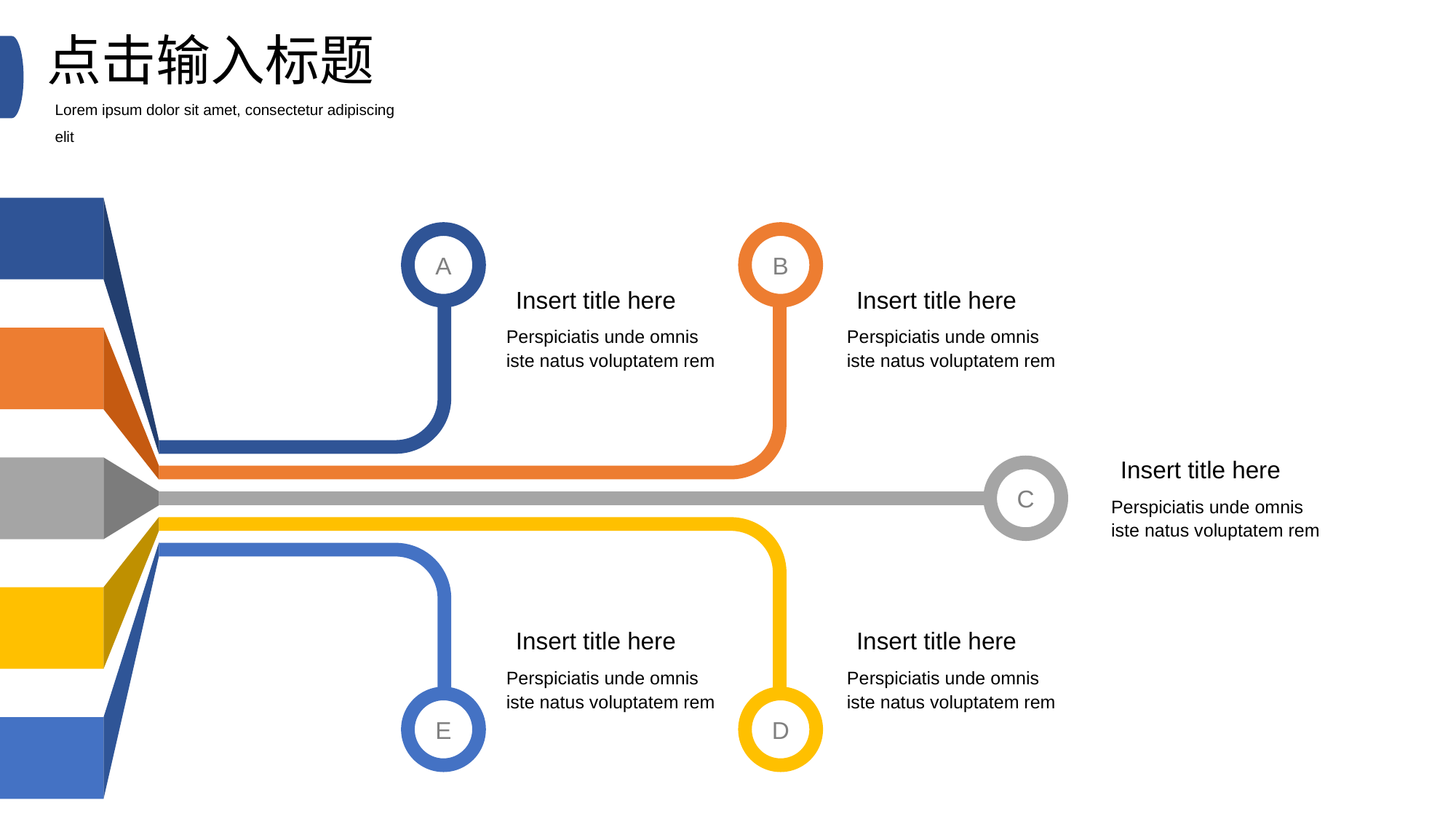

点击输入标题
Lorem ipsum dolor sit amet, consectetur adipiscing elit

A
B
Insert title here
Insert title here

Perspiciatis unde omnis iste natus voluptatem rem
Perspiciatis unde omnis iste natus voluptatem rem

Insert title here

C
Perspiciatis unde omnis iste natus voluptatem rem

Insert title here
Insert title here
Perspiciatis unde omnis iste natus voluptatem rem
Perspiciatis unde omnis iste natus voluptatem rem
E
D